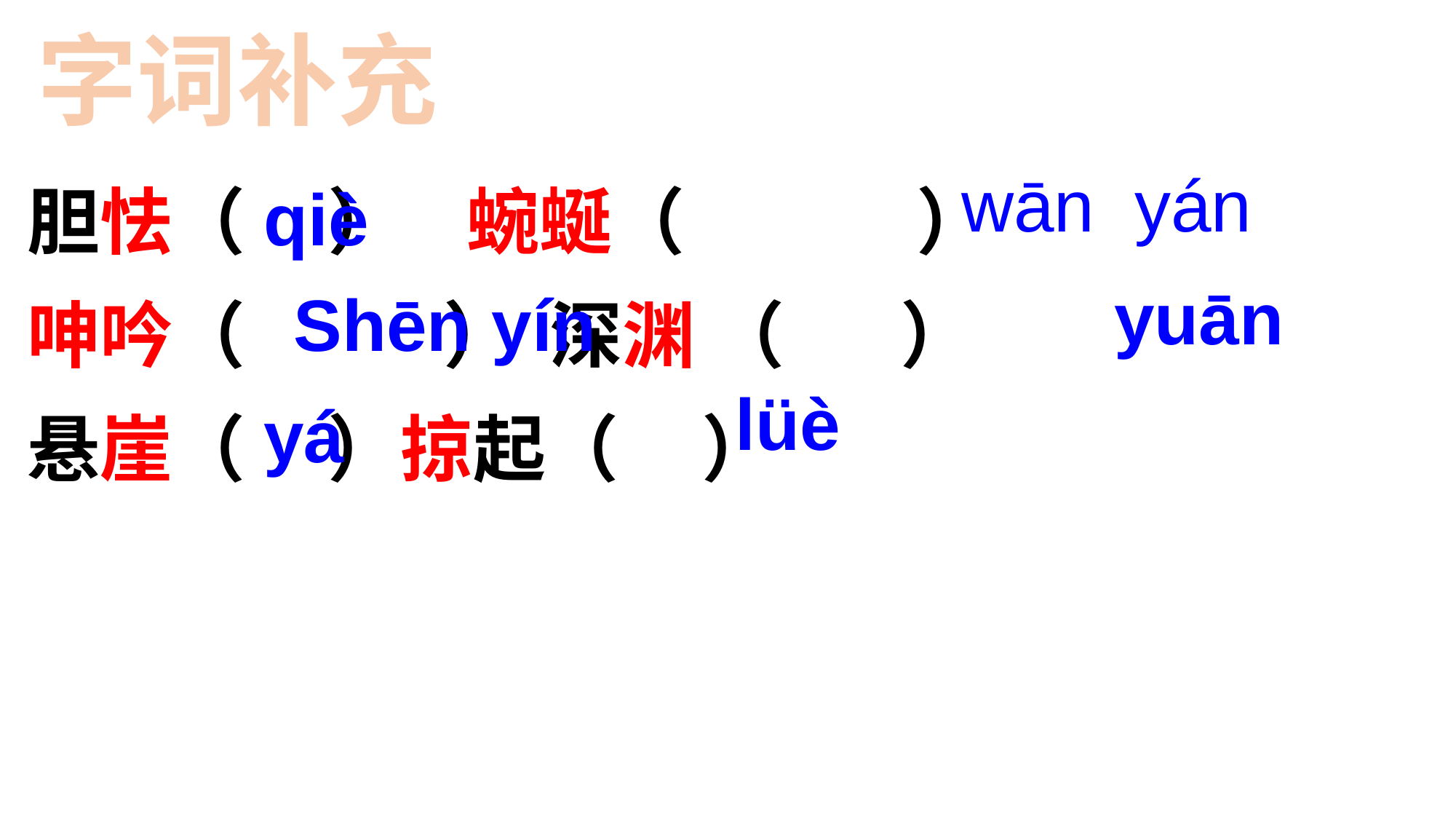

字词补充
胆怯（     ）    蜿蜒（              ）
呻吟（            ）  深渊 （       ）
悬崖（     ）掠起（     ）
wān  yán
qiè
yuān

Shēn yín
lüè
yá